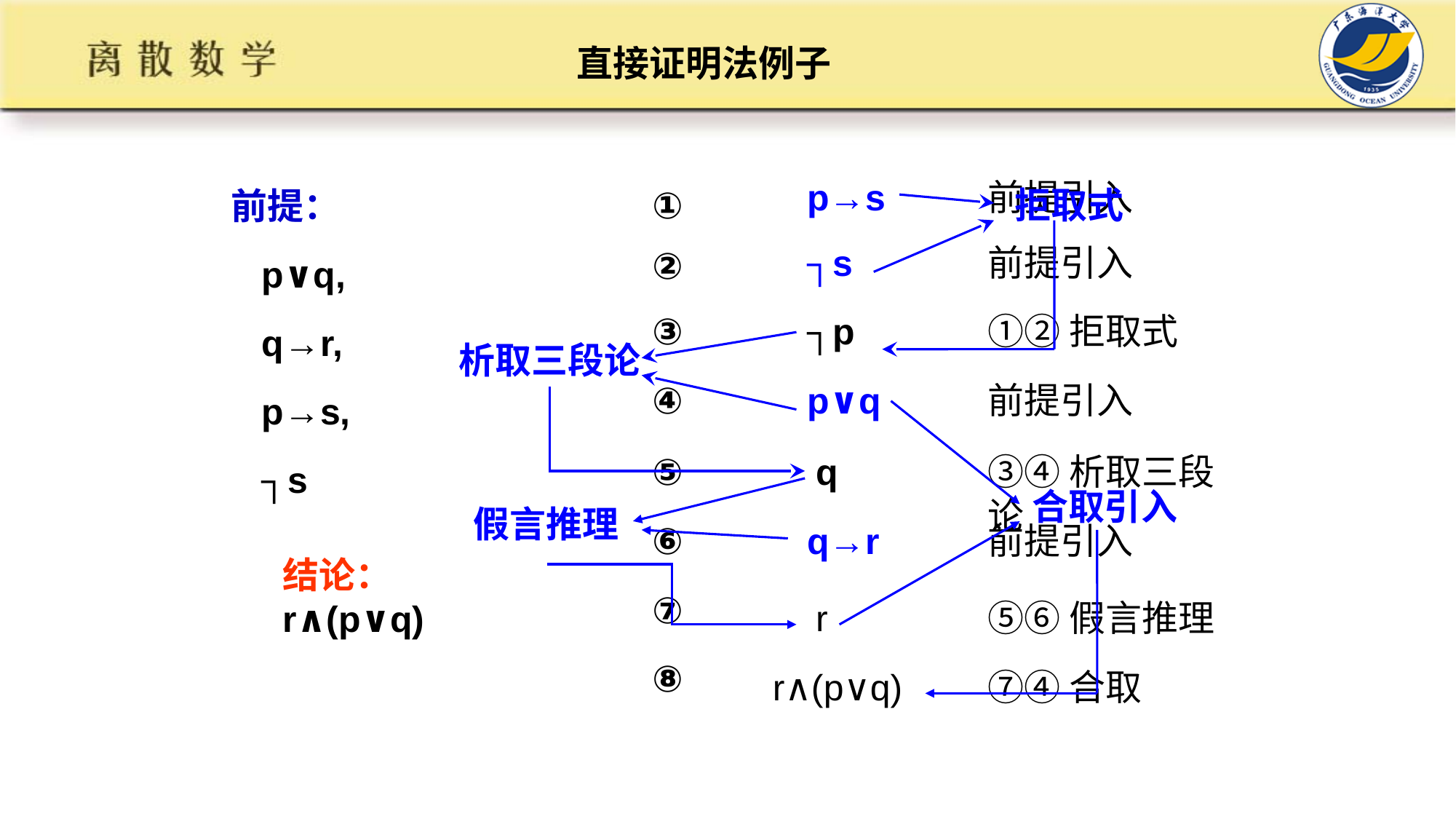

# 直接证明法例子
前提：
   p∨q,
   q→r,
   p→s,
   ┐s
p→s
前提引入
①
拒取式

┐s
前提引入
②
③
┐p
①②拒取式
析取三段论

④
p∨q
前提引入

⑤
q
③④析取三段论

合取引入
假言推理
⑥
q→r
前提引入

结论：
r∧(p∨q)
⑦
r
⑤⑥假言推理
⑧
r∧(p∨q)
⑦④合取